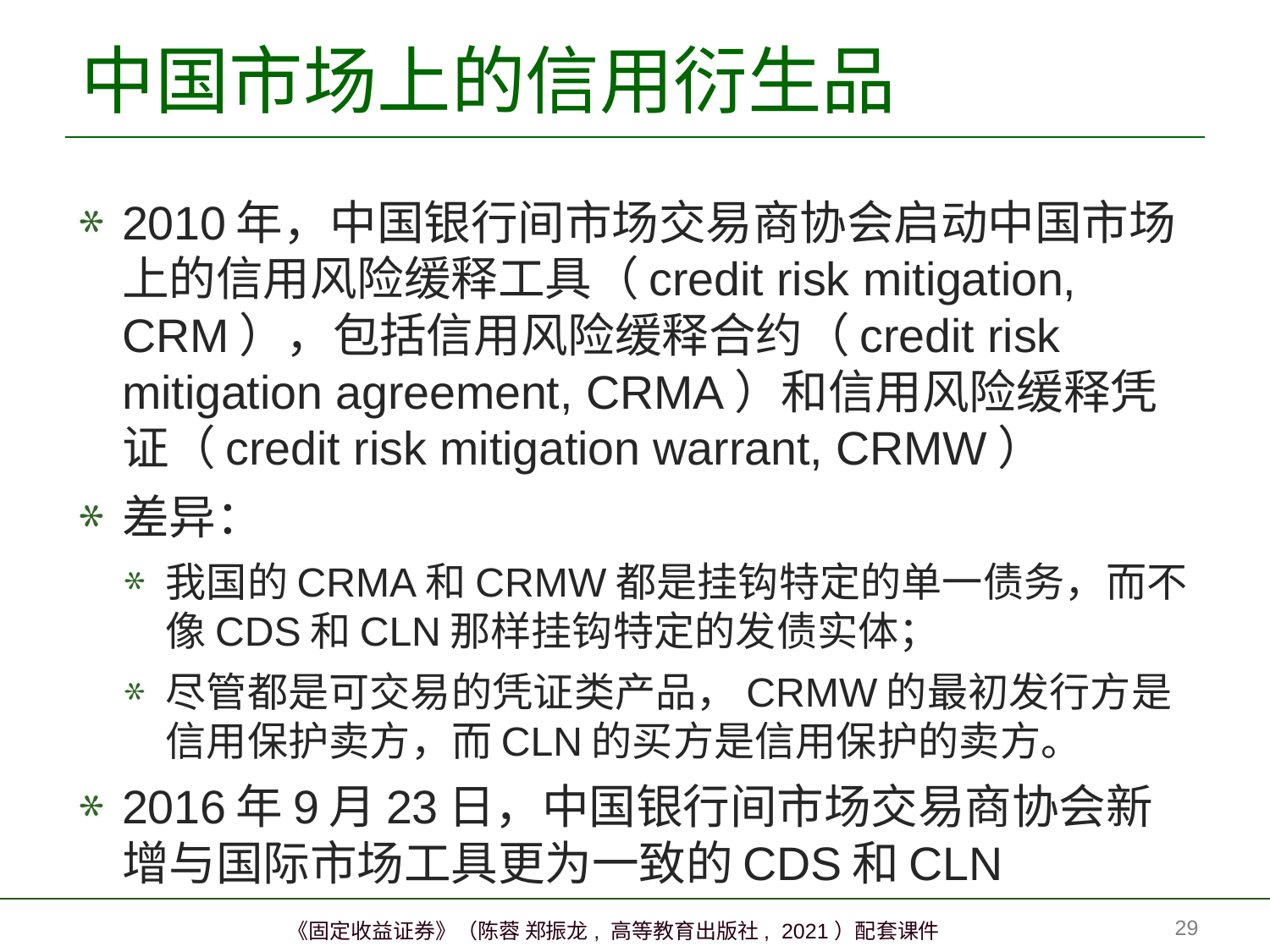

# 中国市场上的信用衍生品
2010年，中国银行间市场交易商协会启动中国市场上的信用风险缓释工具（credit risk mitigation, CRM），包括信用风险缓释合约（credit risk mitigation agreement, CRMA）和信用风险缓释凭证（credit risk mitigation warrant, CRMW）
差异：
我国的CRMA和CRMW都是挂钩特定的单一债务，而不像CDS和CLN那样挂钩特定的发债实体；
尽管都是可交易的凭证类产品，CRMW的最初发行方是信用保护卖方，而CLN的买方是信用保护的卖方。
2016年9月23日，中国银行间市场交易商协会新增与国际市场工具更为一致的CDS和CLN

29